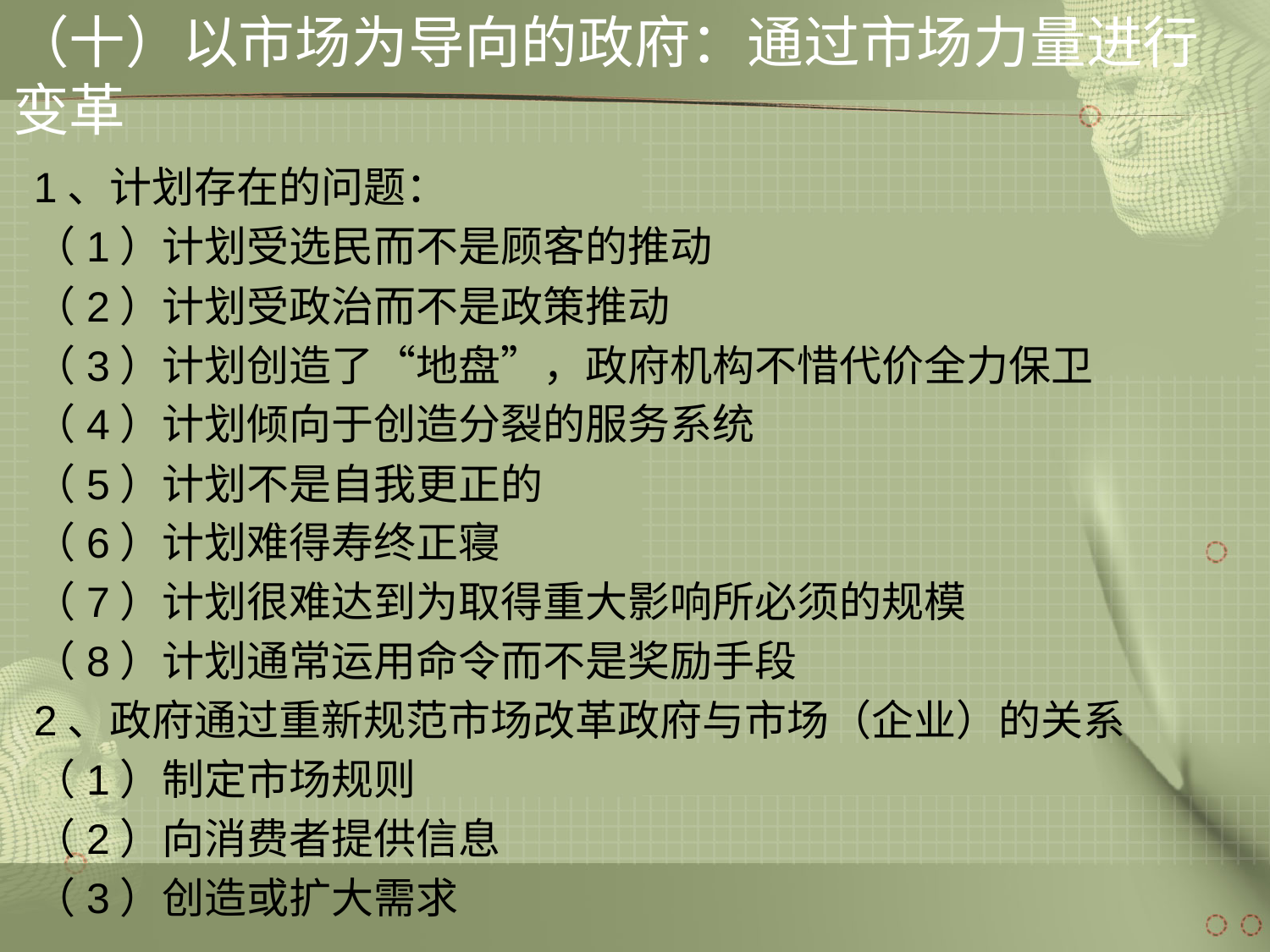

# （十）以市场为导向的政府：通过市场力量进行变革

1、计划存在的问题：
（1）计划受选民而不是顾客的推动
（2）计划受政治而不是政策推动
（3）计划创造了“地盘”，政府机构不惜代价全力保卫
（4）计划倾向于创造分裂的服务系统
（5）计划不是自我更正的
（6）计划难得寿终正寝
（7）计划很难达到为取得重大影响所必须的规模
（8）计划通常运用命令而不是奖励手段
2、政府通过重新规范市场改革政府与市场（企业）的关系
（1）制定市场规则
（2）向消费者提供信息
（3）创造或扩大需求